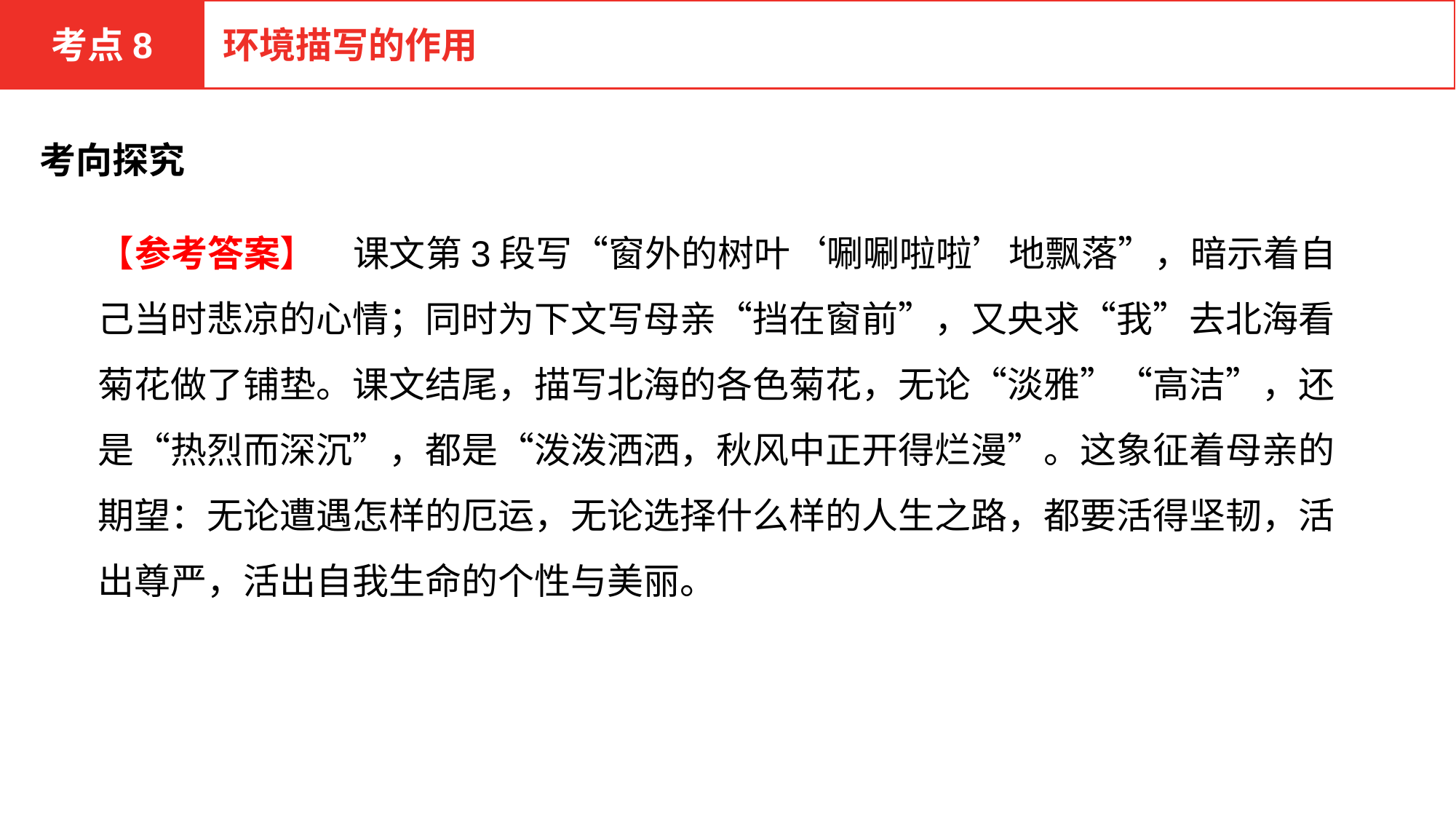

考点8
环境描写的作用
考向探究

【参考答案】　课文第3段写“窗外的树叶‘唰唰啦啦’地飘落”，暗示着自己当时悲凉的心情；同时为下文写母亲“挡在窗前”，又央求“我”去北海看菊花做了铺垫。课文结尾，描写北海的各色菊花，无论“淡雅”“高洁”，还是“热烈而深沉”，都是“泼泼洒洒，秋风中正开得烂漫”。这象征着母亲的期望：无论遭遇怎样的厄运，无论选择什么样的人生之路，都要活得坚韧，活出尊严，活出自我生命的个性与美丽。